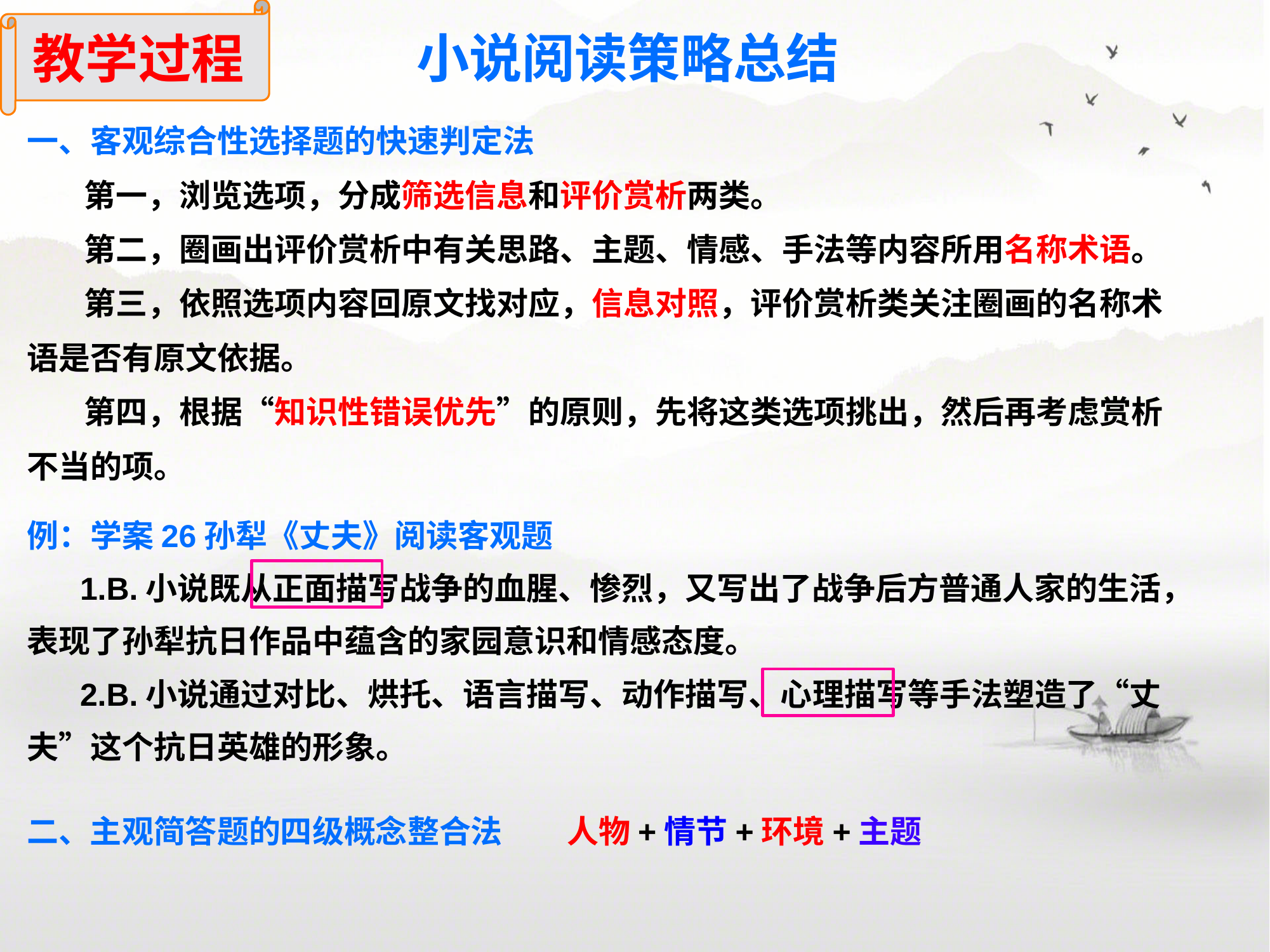

教学过程
小说阅读策略总结
一、客观综合性选择题的快速判定法
       第一，浏览选项，分成筛选信息和评价赏析两类。
       第二，圈画出评价赏析中有关思路、主题、情感、手法等内容所用名称术语。
       第三，依照选项内容回原文找对应，信息对照，评价赏析类关注圈画的名称术语是否有原文依据。
       第四，根据“知识性错误优先”的原则，先将这类选项挑出，然后再考虑赏析不当的项。
例：学案26孙犁《丈夫》阅读客观题
      1.B.小说既从正面描写战争的血腥、惨烈，又写出了战争后方普通人家的生活，表现了孙犁抗日作品中蕴含的家园意识和情感态度。
      2.B.小说通过对比、烘托、语言描写、动作描写、心理描写等手法塑造了“丈夫”这个抗日英雄的形象。

二、主观简答题的四级概念整合法         人物+情节+环境+主题